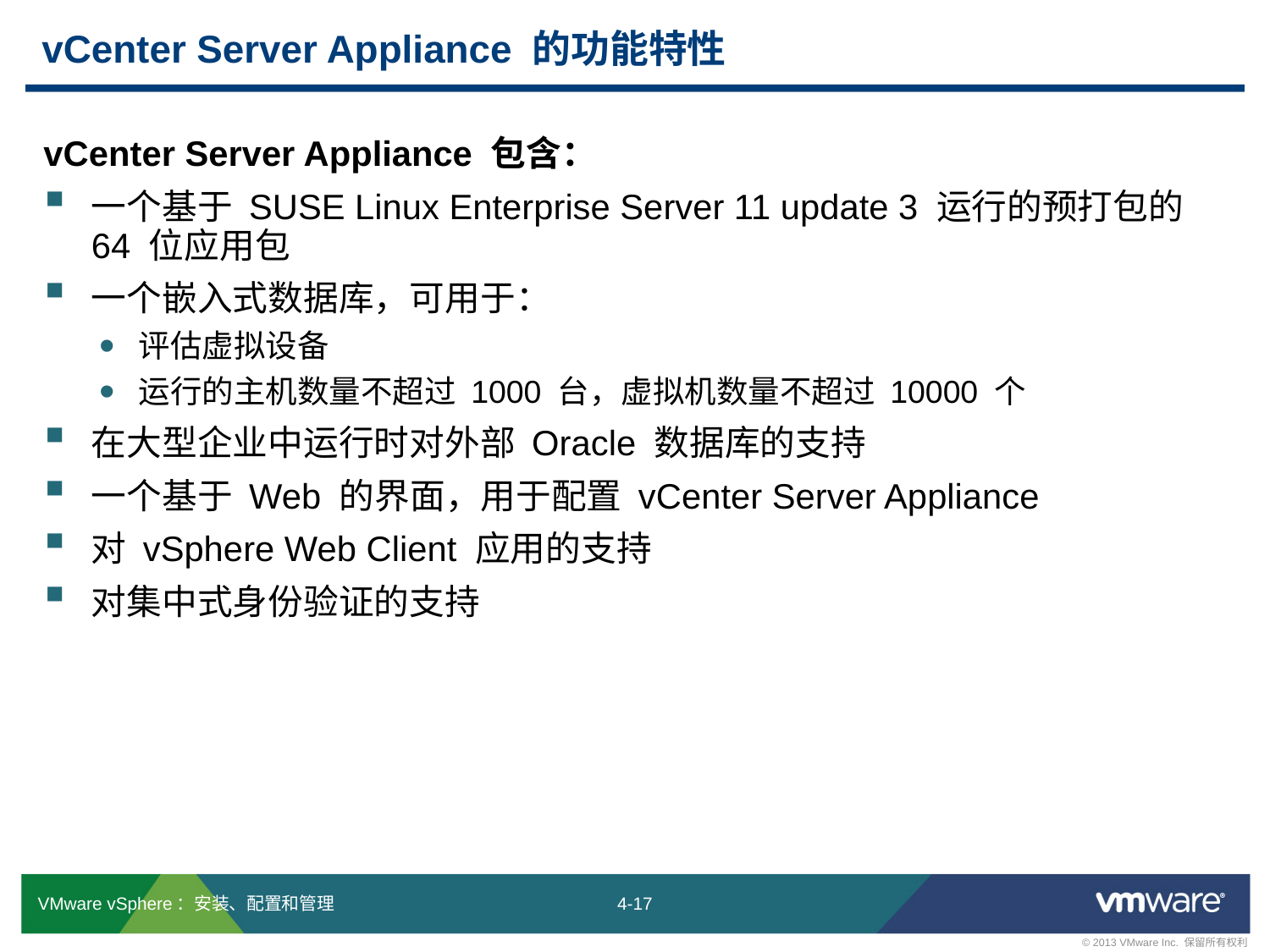

# vCenter Server Appliance 的功能特性
vCenter Server Appliance 包含：
一个基于 SUSE Linux Enterprise Server 11 update 3 运行的预打包的 64 位应用包
一个嵌入式数据库，可用于：
评估虚拟设备
运行的主机数量不超过 1000 台，虚拟机数量不超过 10000 个
在大型企业中运行时对外部 Oracle 数据库的支持
一个基于 Web 的界面，用于配置 vCenter Server Appliance
对 vSphere Web Client 应用的支持
对集中式身份验证的支持